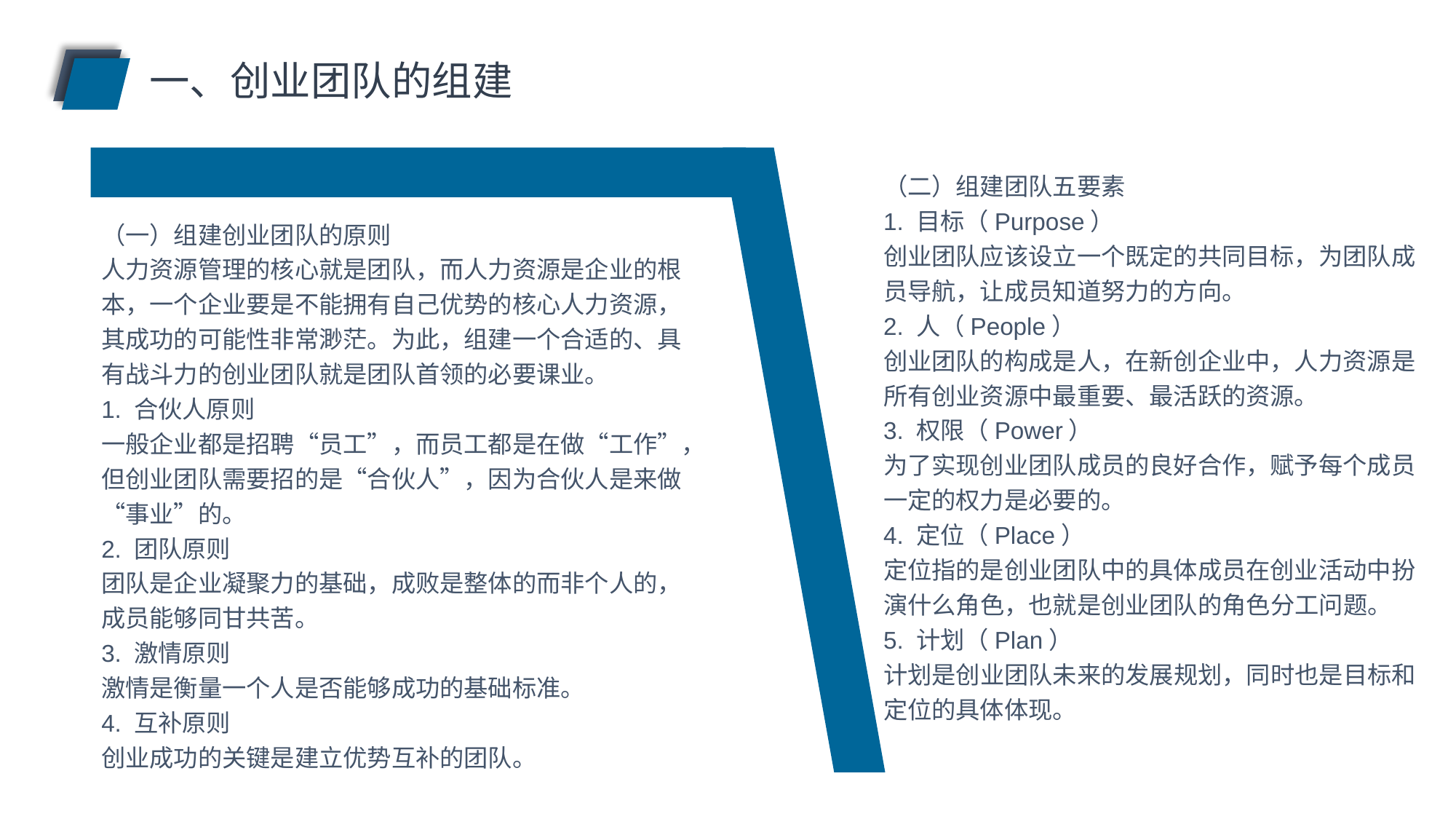

一、创业团队的组建

（二）组建团队五要素
1. 目标（Purpose）
创业团队应该设立一个既定的共同目标，为团队成员导航，让成员知道努力的方向。
2. 人（People）
创业团队的构成是人，在新创企业中，人力资源是所有创业资源中最重要、最活跃的资源。
3. 权限（Power）
为了实现创业团队成员的良好合作，赋予每个成员一定的权力是必要的。
4. 定位（Place）
定位指的是创业团队中的具体成员在创业活动中扮演什么角色，也就是创业团队的角色分工问题。
5. 计划（Plan）
计划是创业团队未来的发展规划，同时也是目标和定位的具体体现。
（一）组建创业团队的原则
人力资源管理的核心就是团队，而人力资源是企业的根本，一个企业要是不能拥有自己优势的核心人力资源，其成功的可能性非常渺茫。为此，组建一个合适的、具有战斗力的创业团队就是团队首领的必要课业。
1. 合伙人原则
一般企业都是招聘“员工”，而员工都是在做“工作”，但创业团队需要招的是“合伙人”，因为合伙人是来做“事业”的。
2. 团队原则
团队是企业凝聚力的基础，成败是整体的而非个人的，成员能够同甘共苦。
3. 激情原则
激情是衡量一个人是否能够成功的基础标准。
4. 互补原则
创业成功的关键是建立优势互补的团队。